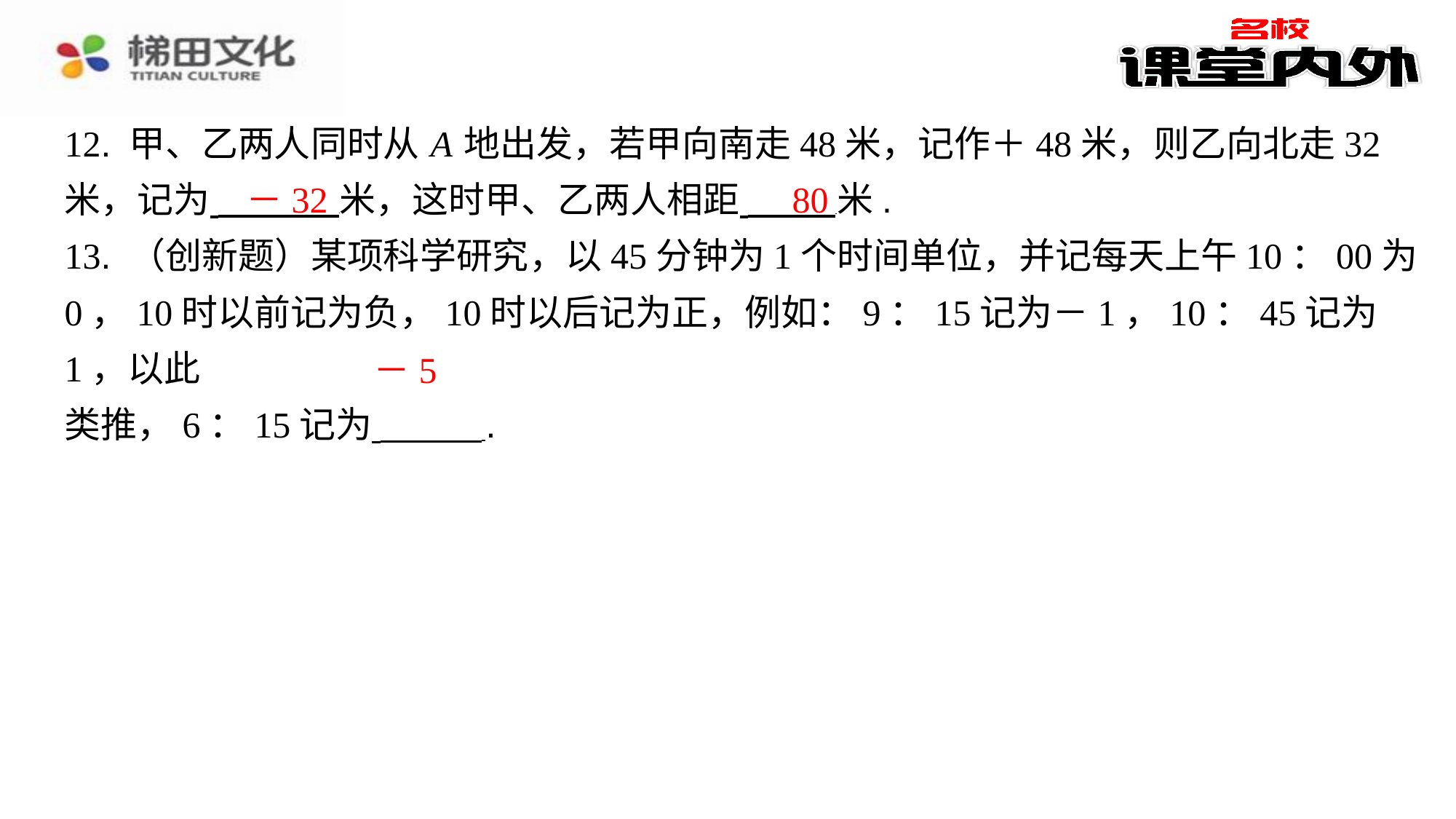

12. 甲、乙两人同时从 A 地出发，若甲向南走48米，记作＋48米，则乙向北走32
米，记为                    米，这时甲、乙两人相距               米.
13. （创新题）某项科学研究，以45分钟为1个时间单位，并记每天上午10：00为
0，10时以前记为负，10时以后记为正，例如：9：15记为－1，10：45记为1，以此
类推，6：15记为                 ⁠.
－32
80
－5